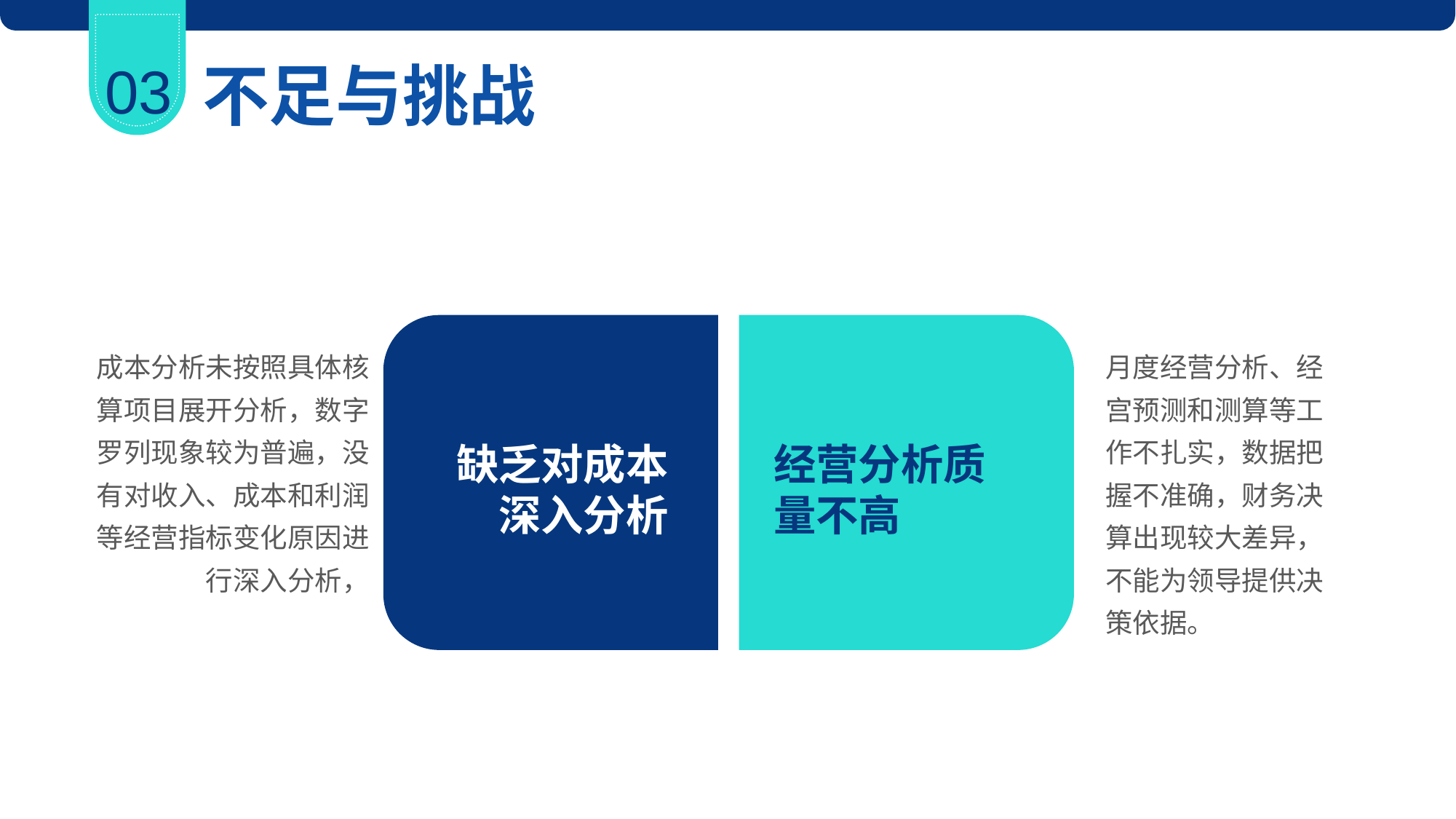

03
不足与挑战

缺乏对成本
深入分析

经营分析质量不高
成本分析未按照具体核算项目展开分析，数字罗列现象较为普遍，没有对收入、成本和利润等经营指标变化原因进行深入分析，
月度经营分析、经宫预测和测算等工作不扎实，数据把握不准确，财务决算出现较大差异，不能为领导提供决策依据。